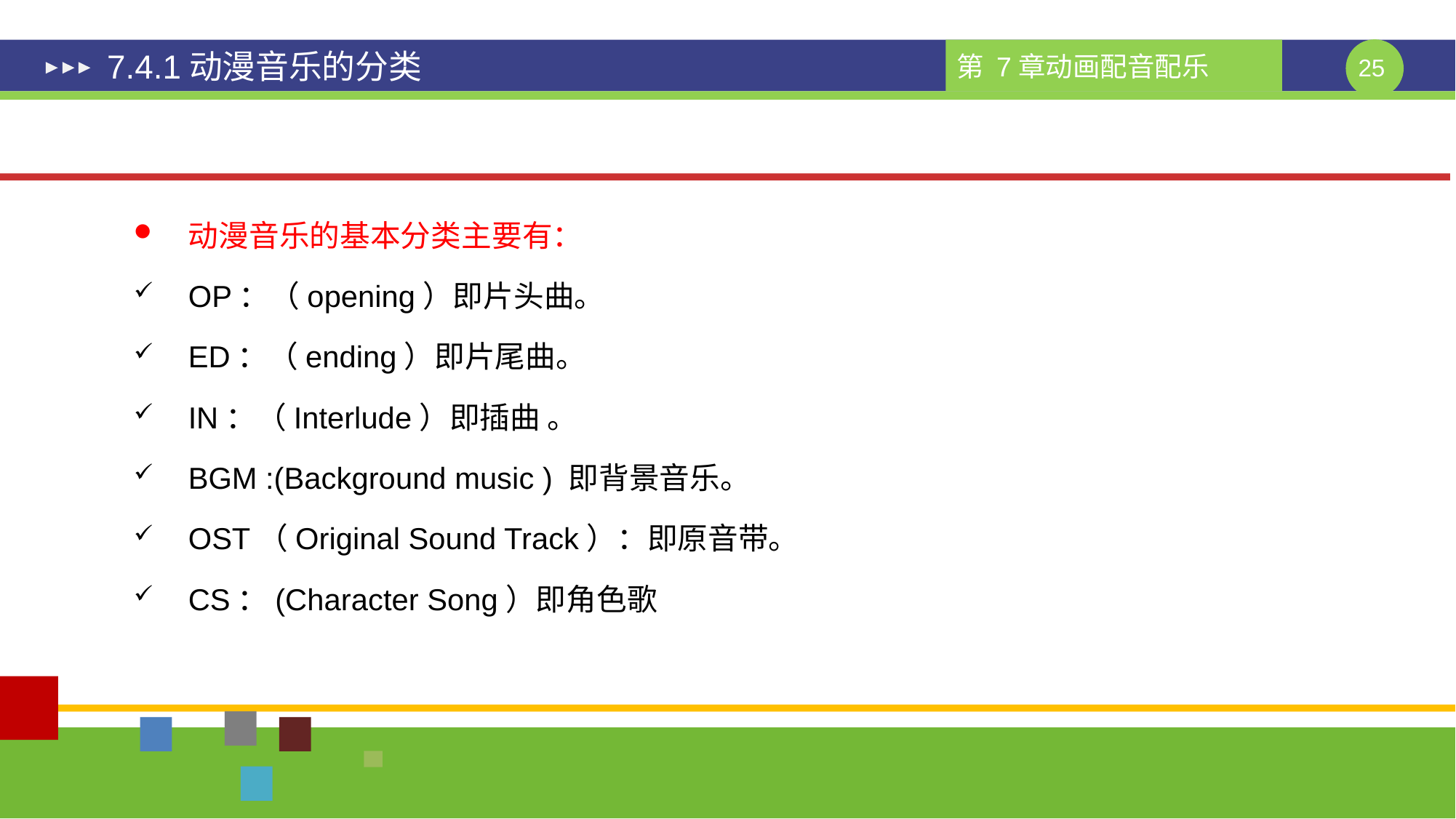

# 7.4.1动漫音乐的分类

动漫音乐的基本分类主要有：
OP：（opening）即片头曲。
ED：（ending）即片尾曲。
IN：（Interlude）即插曲 。
BGM :(Background music ) 即背景音乐。
OST（Original Sound Track）：即原音带。
CS：(Character Song）即角色歌